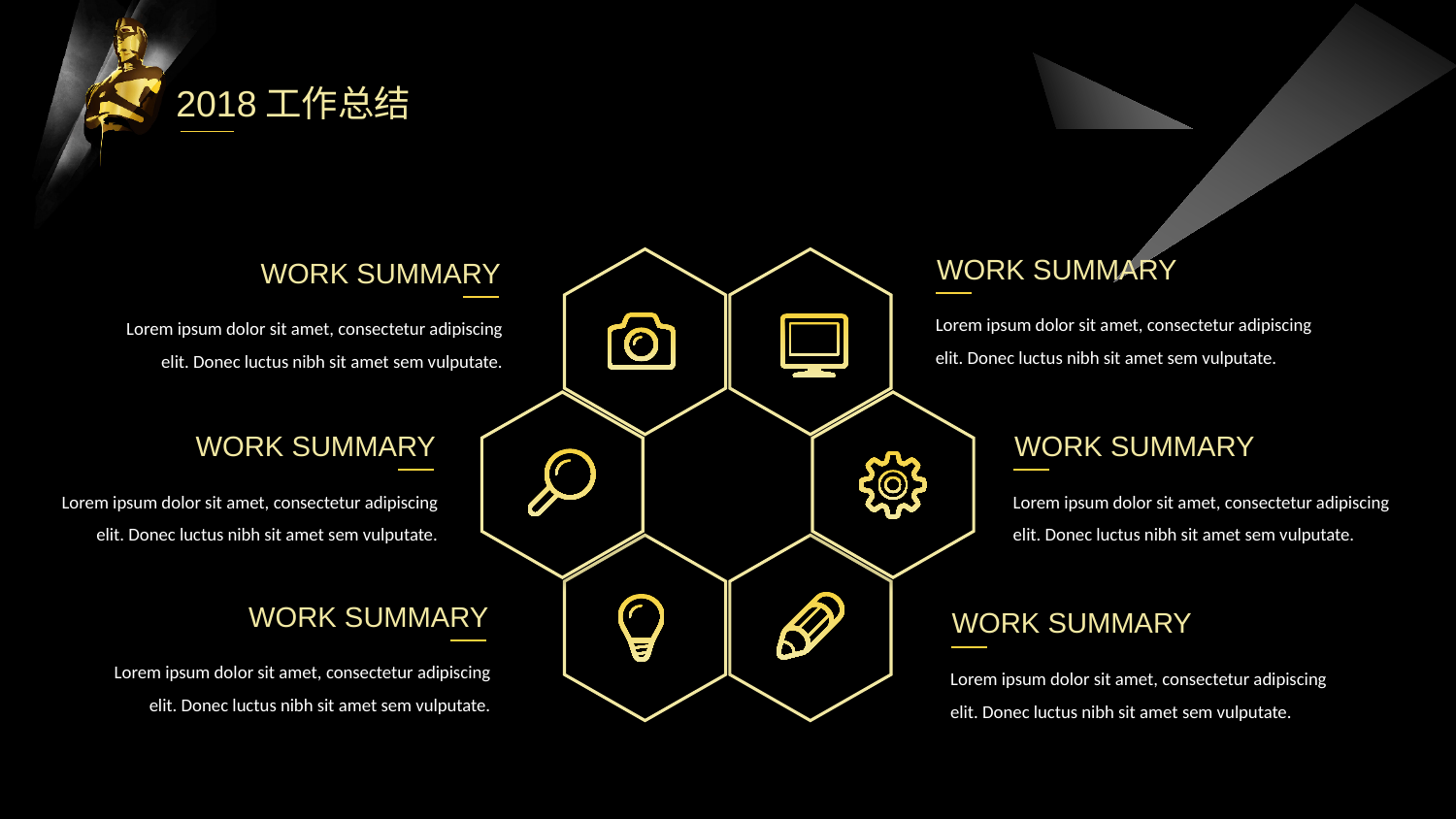

2018工作总结
WORK SUMMARY
WORK SUMMARY

Lorem ipsum dolor sit amet, consectetur adipiscing elit. Donec luctus nibh sit amet sem vulputate.
Lorem ipsum dolor sit amet, consectetur adipiscing elit. Donec luctus nibh sit amet sem vulputate.

WORK SUMMARY
WORK SUMMARY

Lorem ipsum dolor sit amet, consectetur adipiscing elit. Donec luctus nibh sit amet sem vulputate.
Lorem ipsum dolor sit amet, consectetur adipiscing elit. Donec luctus nibh sit amet sem vulputate.

WORK SUMMARY

WORK SUMMARY
Lorem ipsum dolor sit amet, consectetur adipiscing elit. Donec luctus nibh sit amet sem vulputate.
Lorem ipsum dolor sit amet, consectetur adipiscing elit. Donec luctus nibh sit amet sem vulputate.